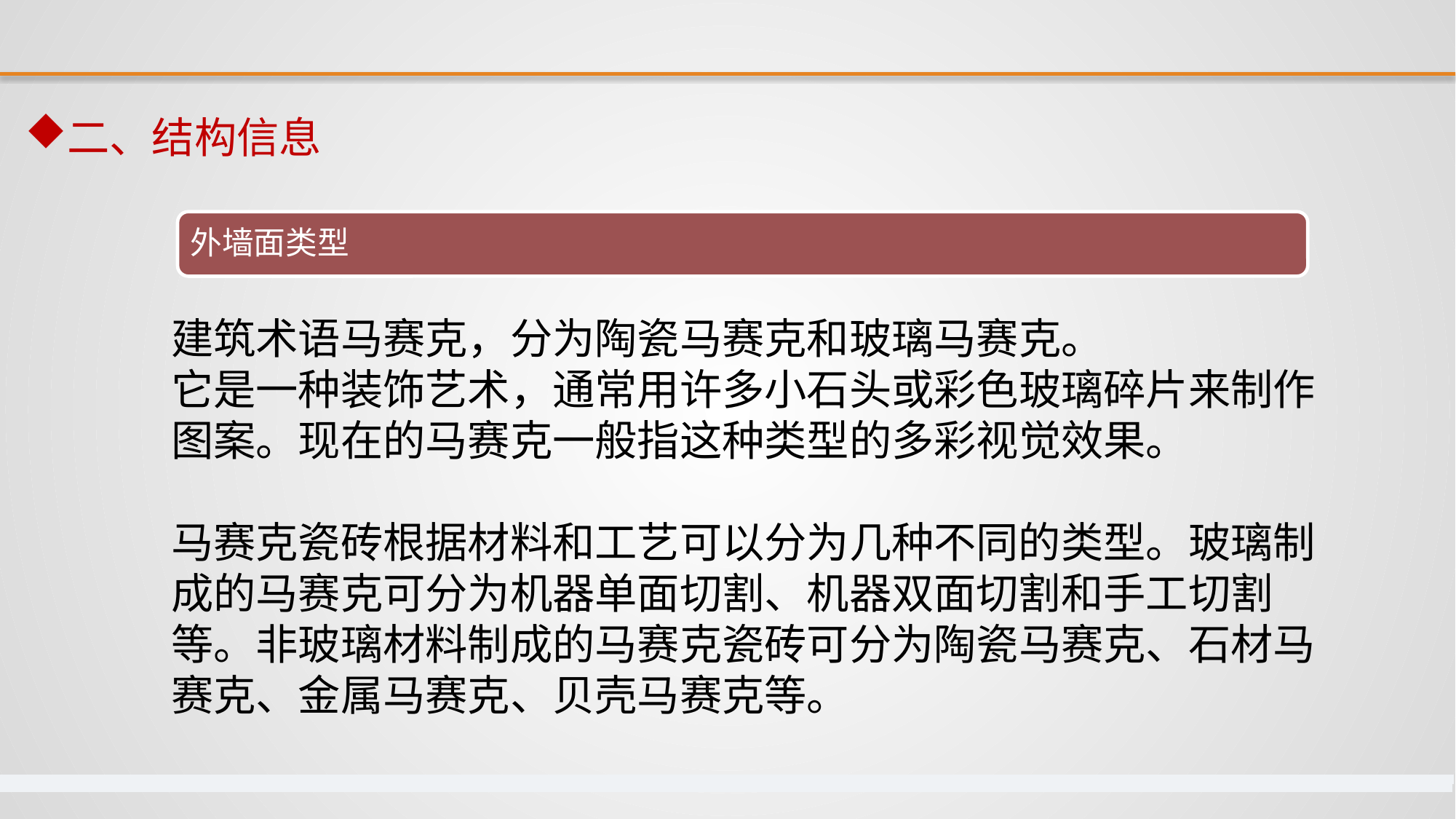

二、结构信息

外墙面类型
建筑术语马赛克，分为陶瓷马赛克和玻璃马赛克。
它是一种装饰艺术，通常用许多小石头或彩色玻璃碎片来制作图案。现在的马赛克一般指这种类型的多彩视觉效果。

马赛克瓷砖根据材料和工艺可以分为几种不同的类型。玻璃制成的马赛克可分为机器单面切割、机器双面切割和手工切割等。非玻璃材料制成的马赛克瓷砖可分为陶瓷马赛克、石材马赛克、金属马赛克、贝壳马赛克等。